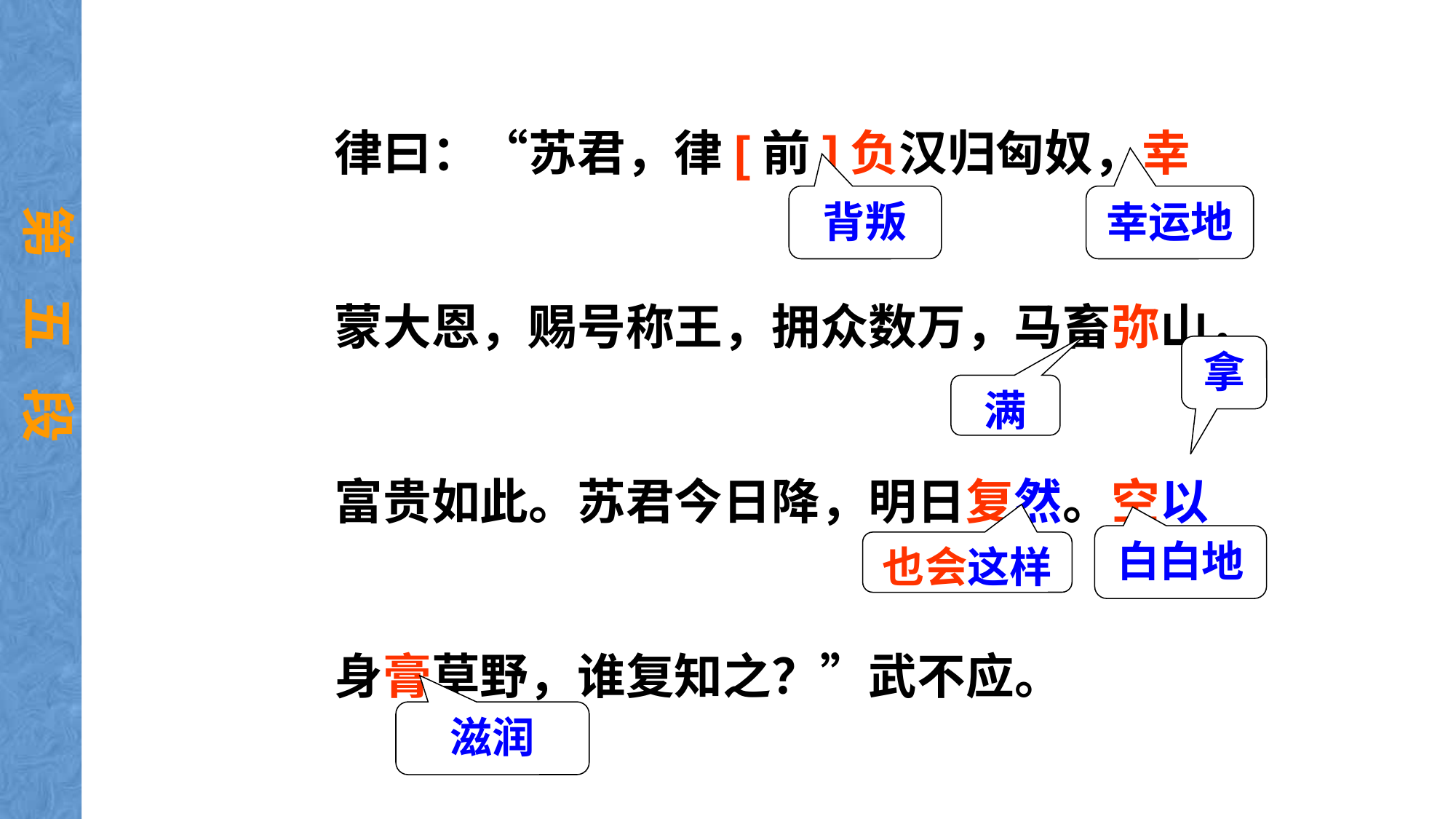

律曰：“苏君，律[前]负汉归匈奴，幸蒙大恩，赐号称王，拥众数万，马畜弥山，富贵如此。苏君今日降，明日复然。空以身膏草野，谁复知之？”武不应。
背叛
幸运地
第   五   段
拿
满
白白地
也会这样
滋润